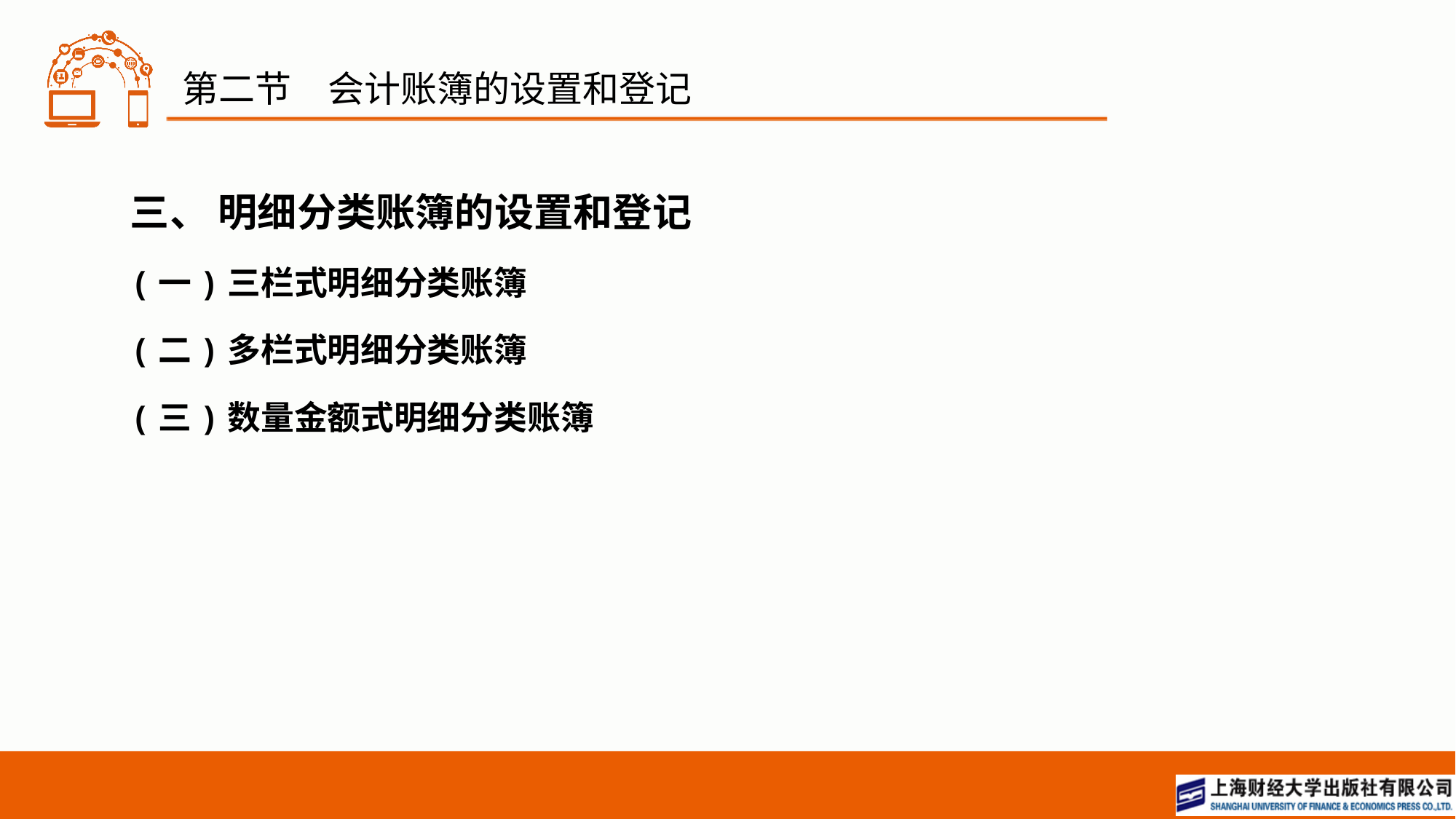

# 第二节　会计账簿的设置和登记
三、 明细分类账簿的设置和登记
(一)三栏式明细分类账簿
(二)多栏式明细分类账簿
(三)数量金额式明细分类账簿